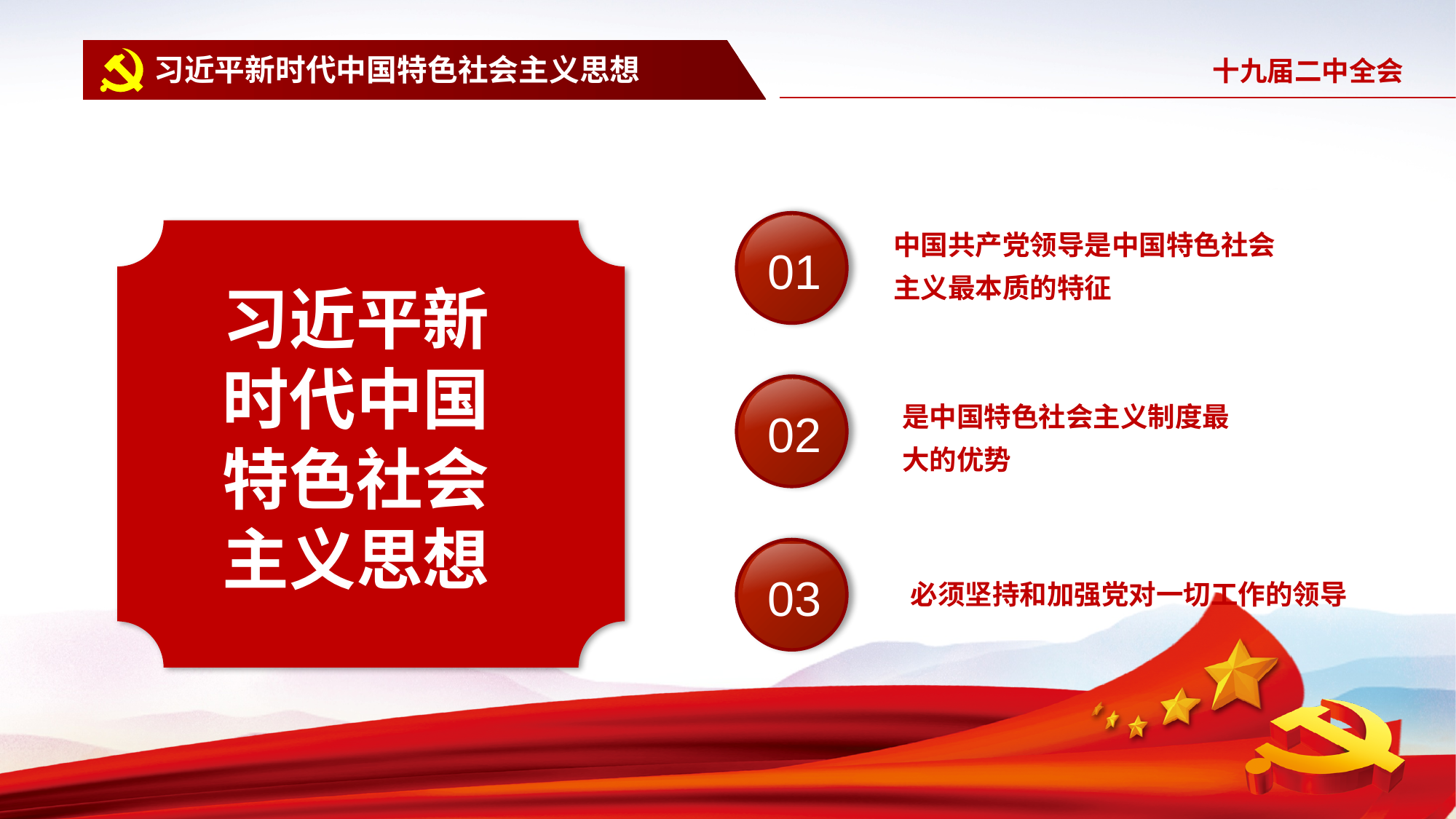

习近平新时代中国特色社会主义思想

01
中国共产党领导是中国特色社会主义最本质的特征

习近平新时代中国特色社会主义思想

02
是中国特色社会主义制度最大的优势

03
必须坚持和加强党对一切工作的领导